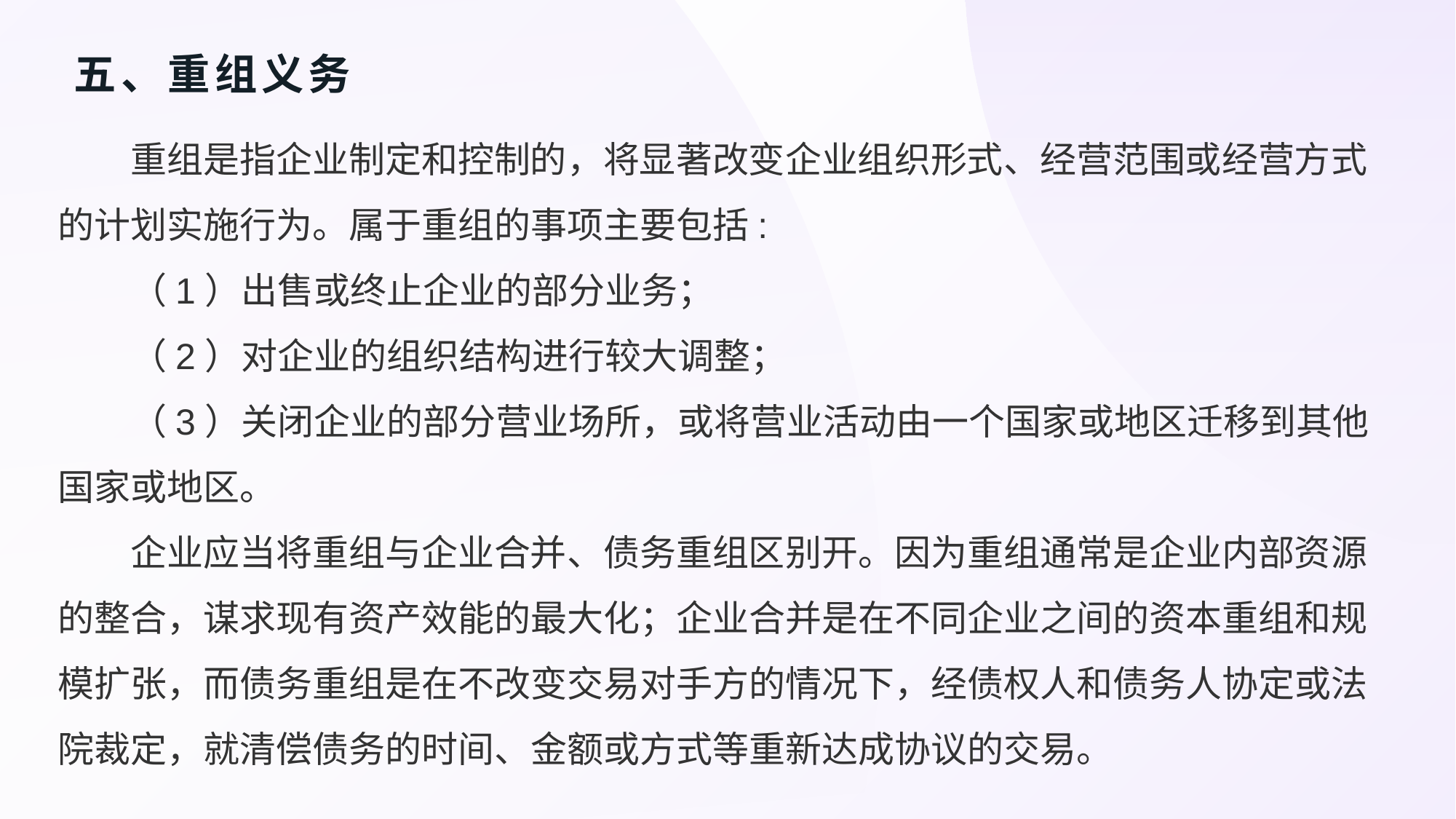

# 五、重组义务
重组是指企业制定和控制的，将显著改变企业组织形式、经营范围或经营方式的计划实施行为。属于重组的事项主要包括:
（1）出售或终止企业的部分业务；
（2）对企业的组织结构进行较大调整；
（3）关闭企业的部分营业场所，或将营业活动由一个国家或地区迁移到其他国家或地区。
企业应当将重组与企业合并、债务重组区别开。因为重组通常是企业内部资源的整合，谋求现有资产效能的最大化；企业合并是在不同企业之间的资本重组和规模扩张，而债务重组是在不改变交易对手方的情况下，经债权人和债务人协定或法院裁定，就清偿债务的时间、金额或方式等重新达成协议的交易。